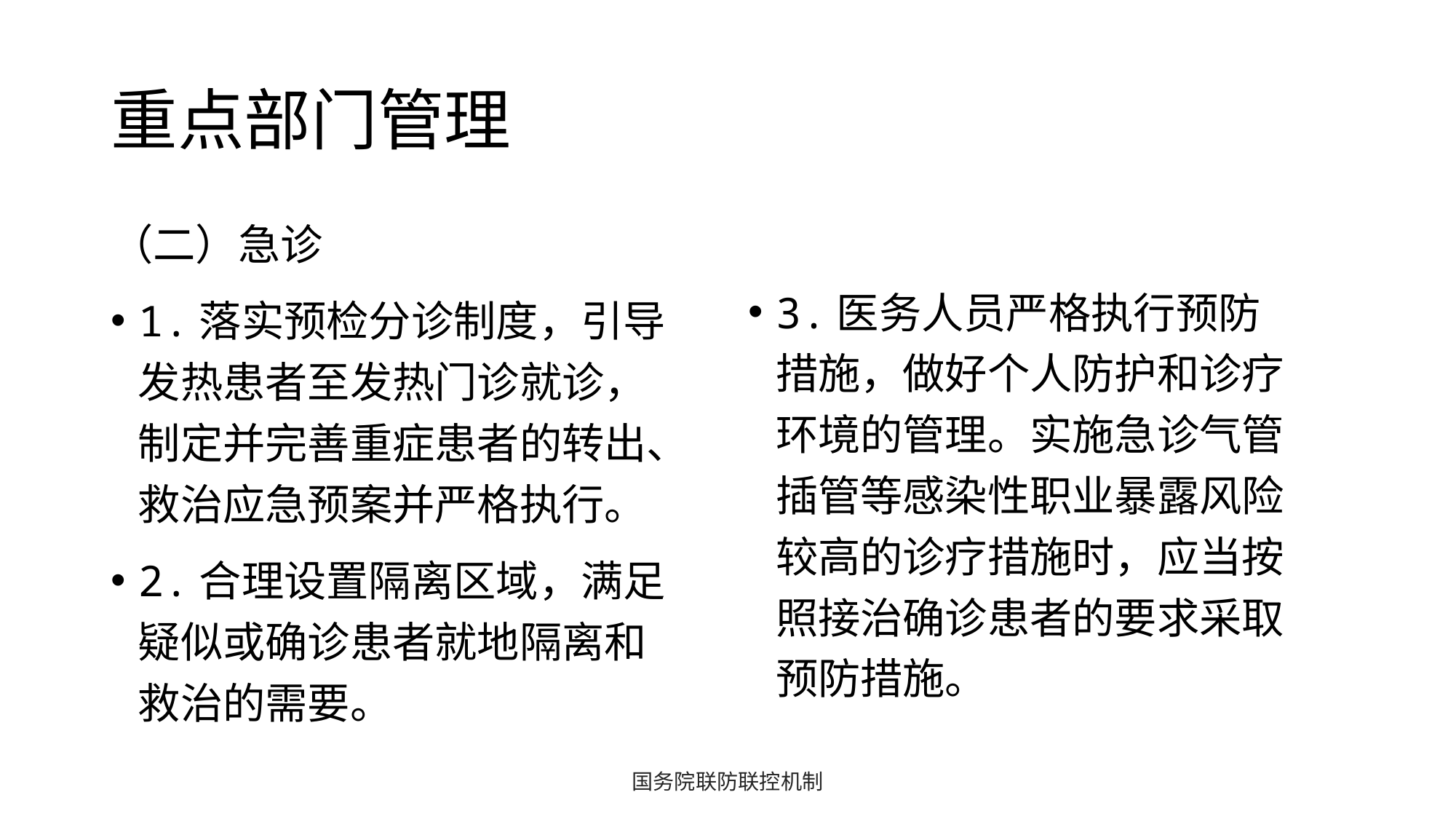

# 重点部门管理
（二）急诊
1.落实预检分诊制度，引导发热患者至发热门诊就诊，制定并完善重症患者的转出、救治应急预案并严格执行。
2.合理设置隔离区域，满足疑似或确诊患者就地隔离和救治的需要。
3.医务人员严格执行预防措施，做好个人防护和诊疗环境的管理。实施急诊气管插管等感染性职业暴露风险较高的诊疗措施时，应当按照接治确诊患者的要求采取预防措施。

国务院联防联控机制
16